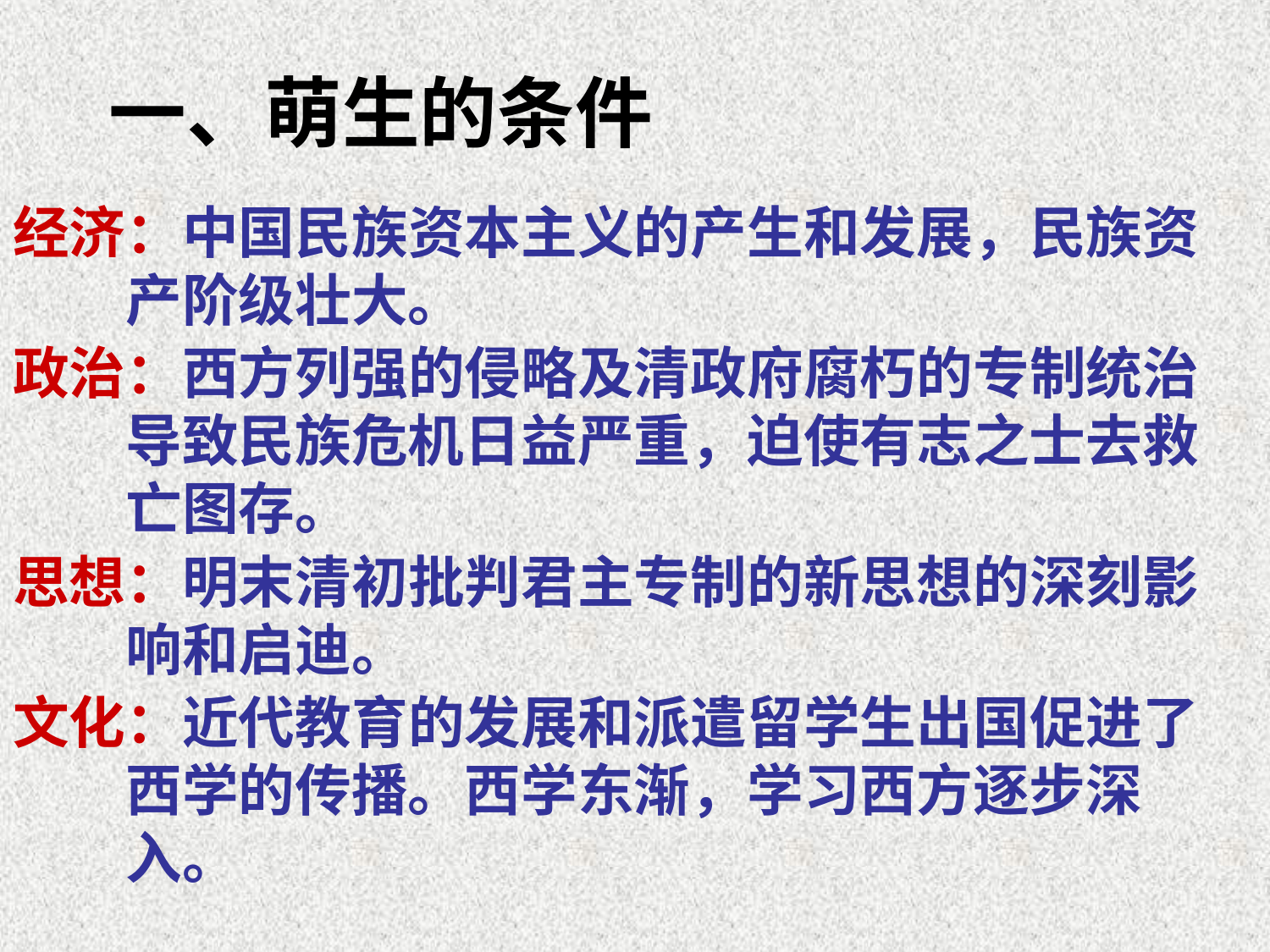

一、萌生的条件
经济：中国民族资本主义的产生和发展，民族资产阶级壮大。
政治：西方列强的侵略及清政府腐朽的专制统治导致民族危机日益严重，迫使有志之士去救亡图存。
思想：明末清初批判君主专制的新思想的深刻影响和启迪。
文化：近代教育的发展和派遣留学生出国促进了西学的传播。西学东渐，学习西方逐步深入。